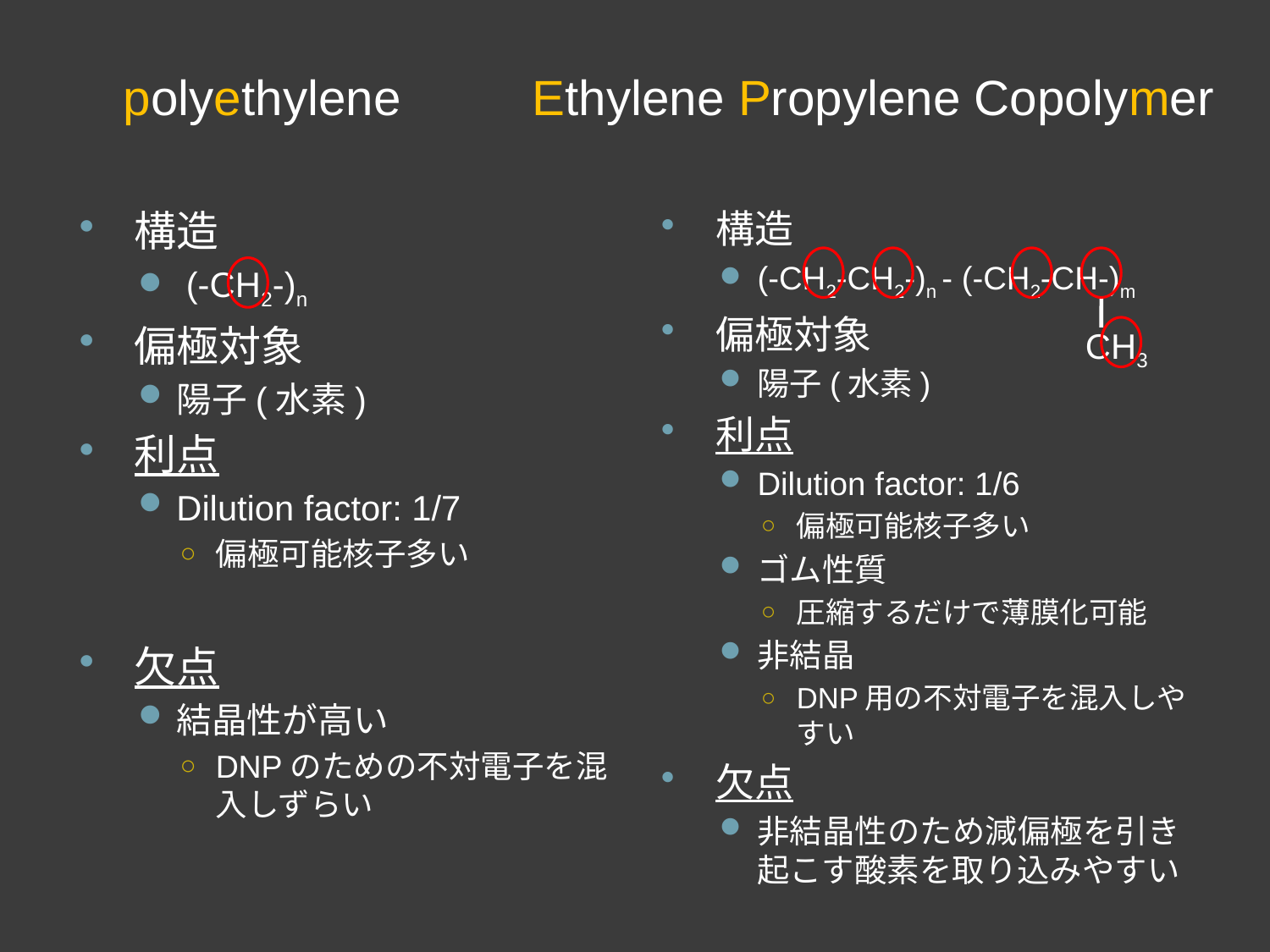

polyethylene
Ethylene Propylene Copolymer
構造
 (-CH2-)n
偏極対象
陽子(水素)
利点
Dilution factor: 1/7
偏極可能核子多い

欠点
結晶性が高い
DNPのための不対電子を混入しずらい
構造
(-CH2-CH2-)n - (-CH2-CH-)m
偏極対象
陽子(水素)
利点
Dilution factor: 1/6
偏極可能核子多い
ゴム性質
圧縮するだけで薄膜化可能
非結晶
DNP用の不対電子を混入しやすい
欠点
非結晶性のため減偏極を引き起こす酸素を取り込みやすい

CH3